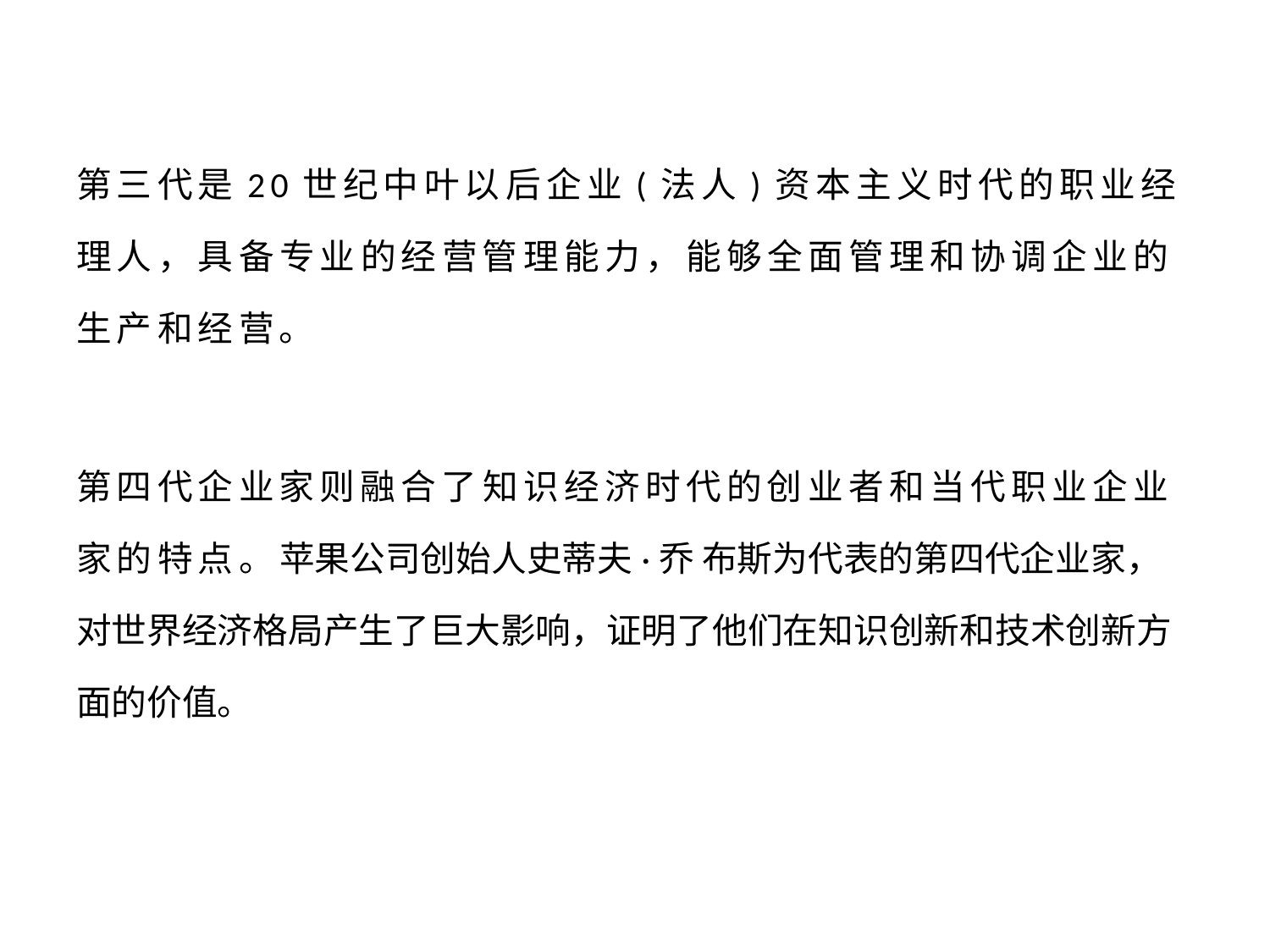

第三代是20世纪中叶以后企业(法人)资本主义时代的职业经理人，具备专业的经营管理能力，能够全面管理和协调企业的生产和经营。

第四代企业家则融合了知识经济时代的创业者和当代职业企业家的特点。苹果公司创始人史蒂夫·乔 布斯为代表的第四代企业家，对世界经济格局产生了巨大影响，证明了他们在知识创新和技术创新方面的价值。